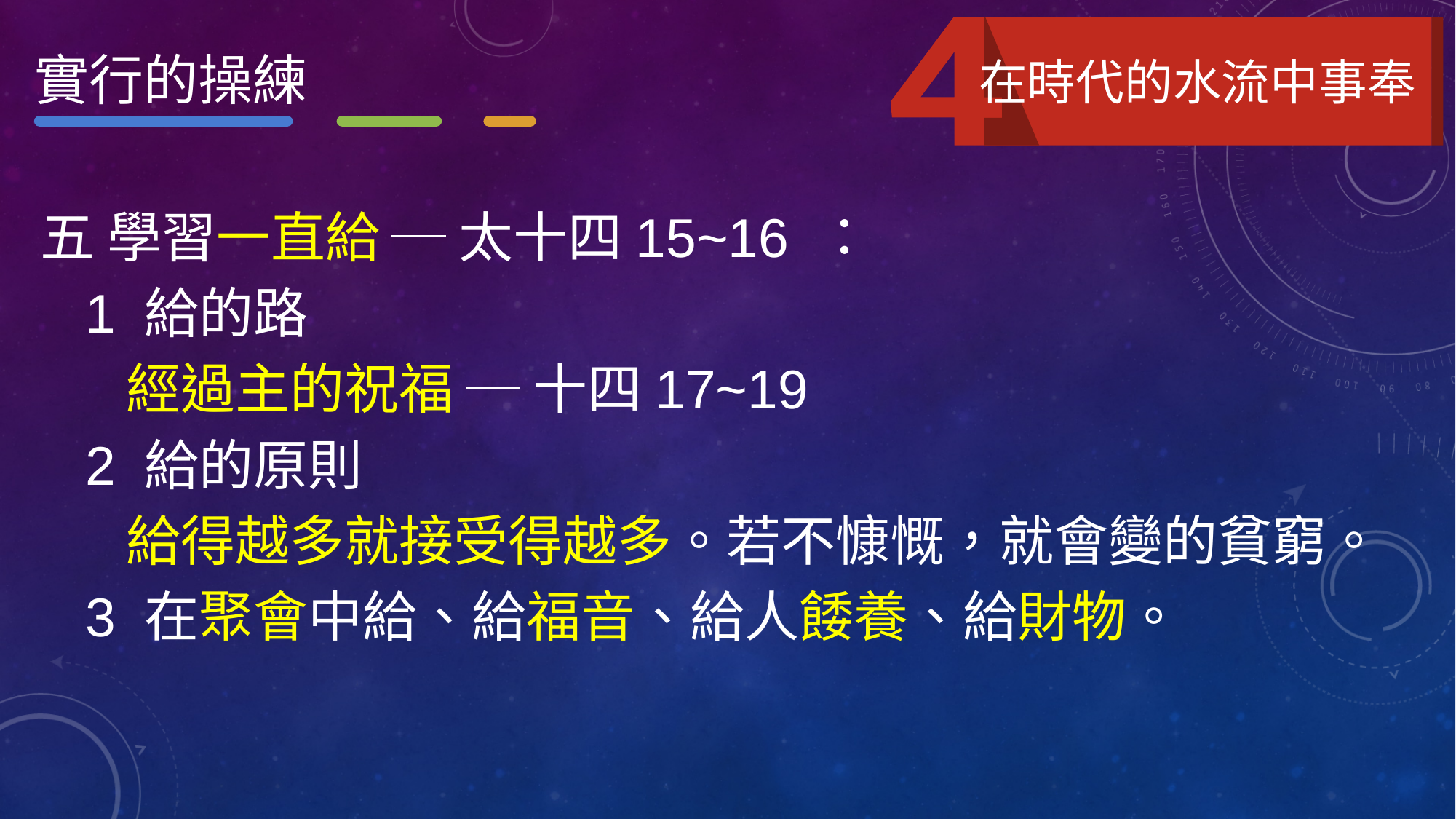

實行的操練

在時代的水流中事奉

五 學習一直給 ─ 太十四15~16 ：
   1 給的路
      經過主的祝福 ─ 十四17~19
   2 給的原則
      給得越多就接受得越多。若不慷慨，就會變的貧窮。
   3 在聚會中給、給福音、給人餧養、給財物。